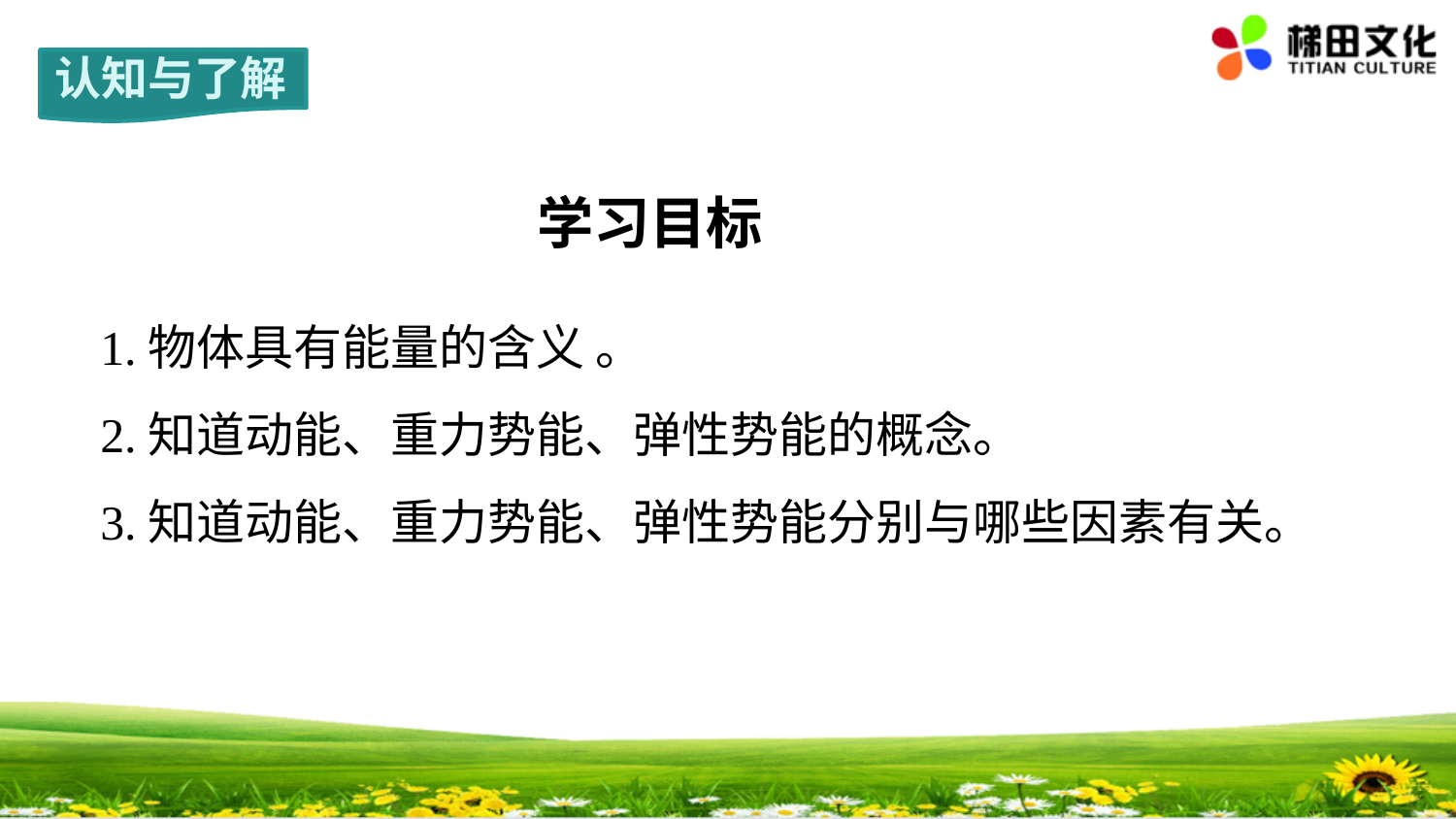

认知与了解

学习目标
1.物体具有能量的含义 。
2.知道动能、重力势能、弹性势能的概念。
3.知道动能、重力势能、弹性势能分别与哪些因素有关。